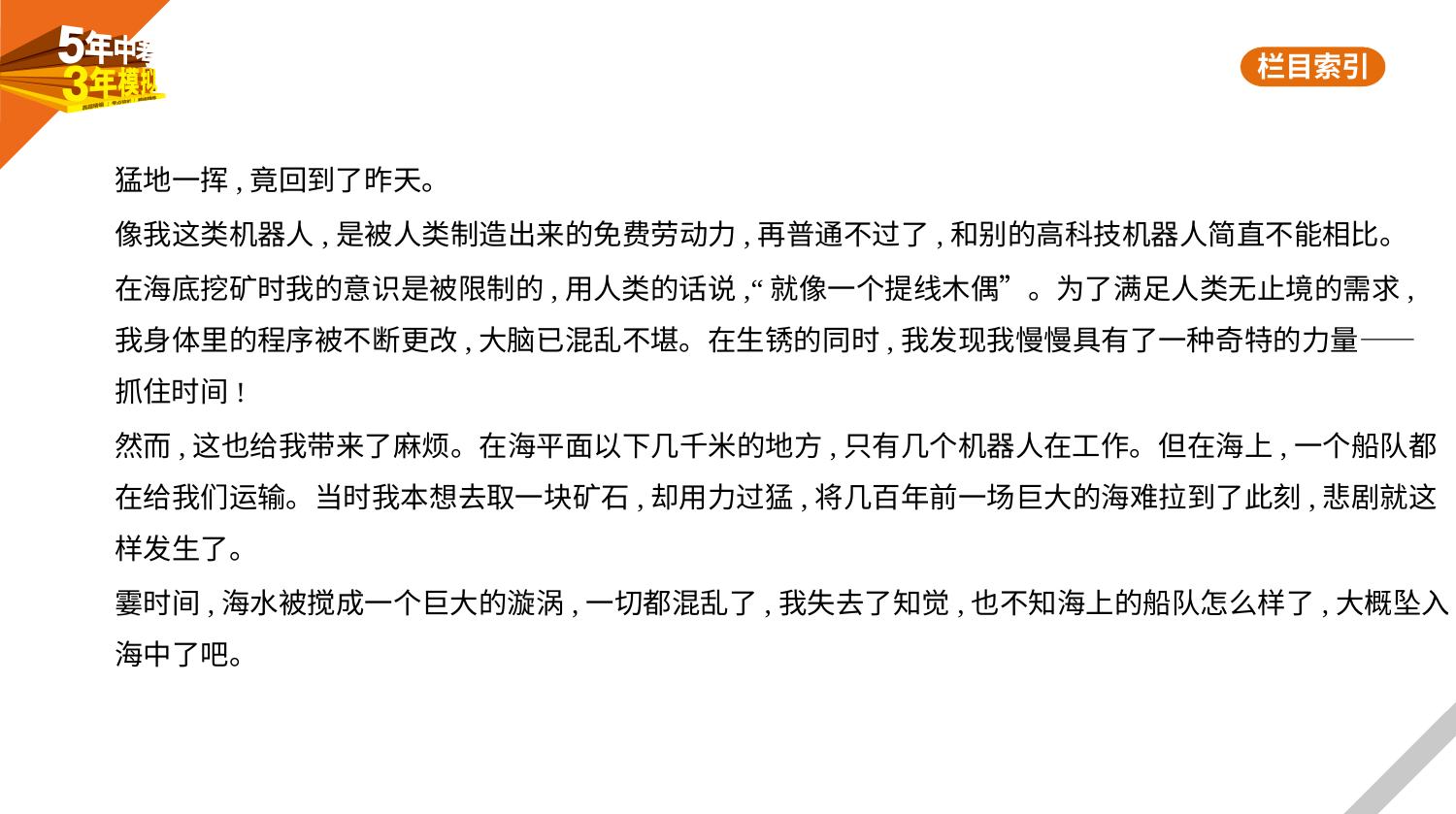

猛地一挥,竟回到了昨天。
像我这类机器人,是被人类制造出来的免费劳动力,再普通不过了,和别的高科技机器人简直不能相比。
在海底挖矿时我的意识是被限制的,用人类的话说,“就像一个提线木偶”。为了满足人类无止境的需求,
我身体里的程序被不断更改,大脑已混乱不堪。在生锈的同时,我发现我慢慢具有了一种奇特的力量——
抓住时间!
然而,这也给我带来了麻烦。在海平面以下几千米的地方,只有几个机器人在工作。但在海上,一个船队都
在给我们运输。当时我本想去取一块矿石,却用力过猛,将几百年前一场巨大的海难拉到了此刻,悲剧就这
样发生了。
霎时间,海水被搅成一个巨大的漩涡,一切都混乱了,我失去了知觉,也不知海上的船队怎么样了,大概坠入
海中了吧。